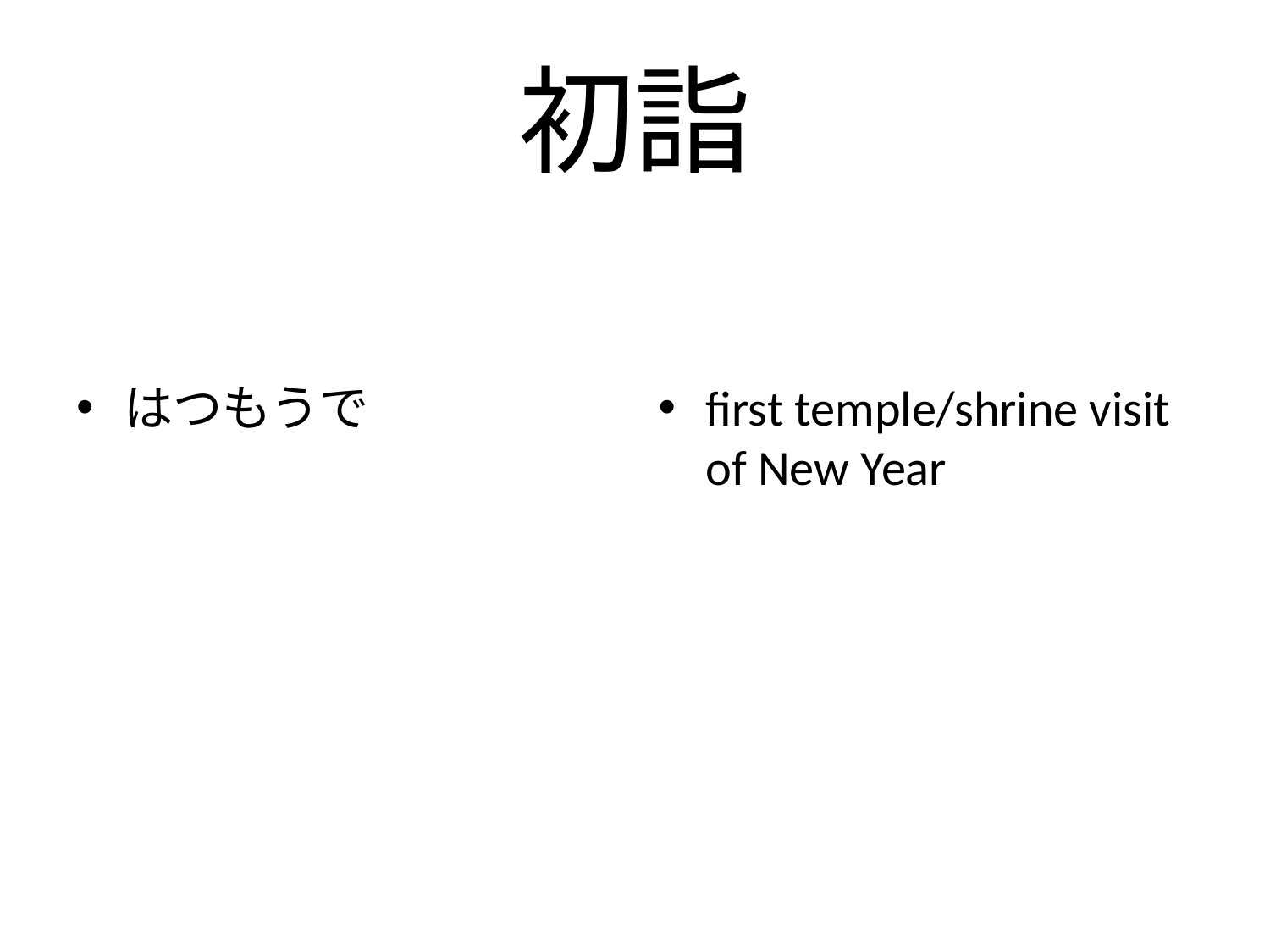

# 初詣
はつもうで
first temple/shrine visit of New Year